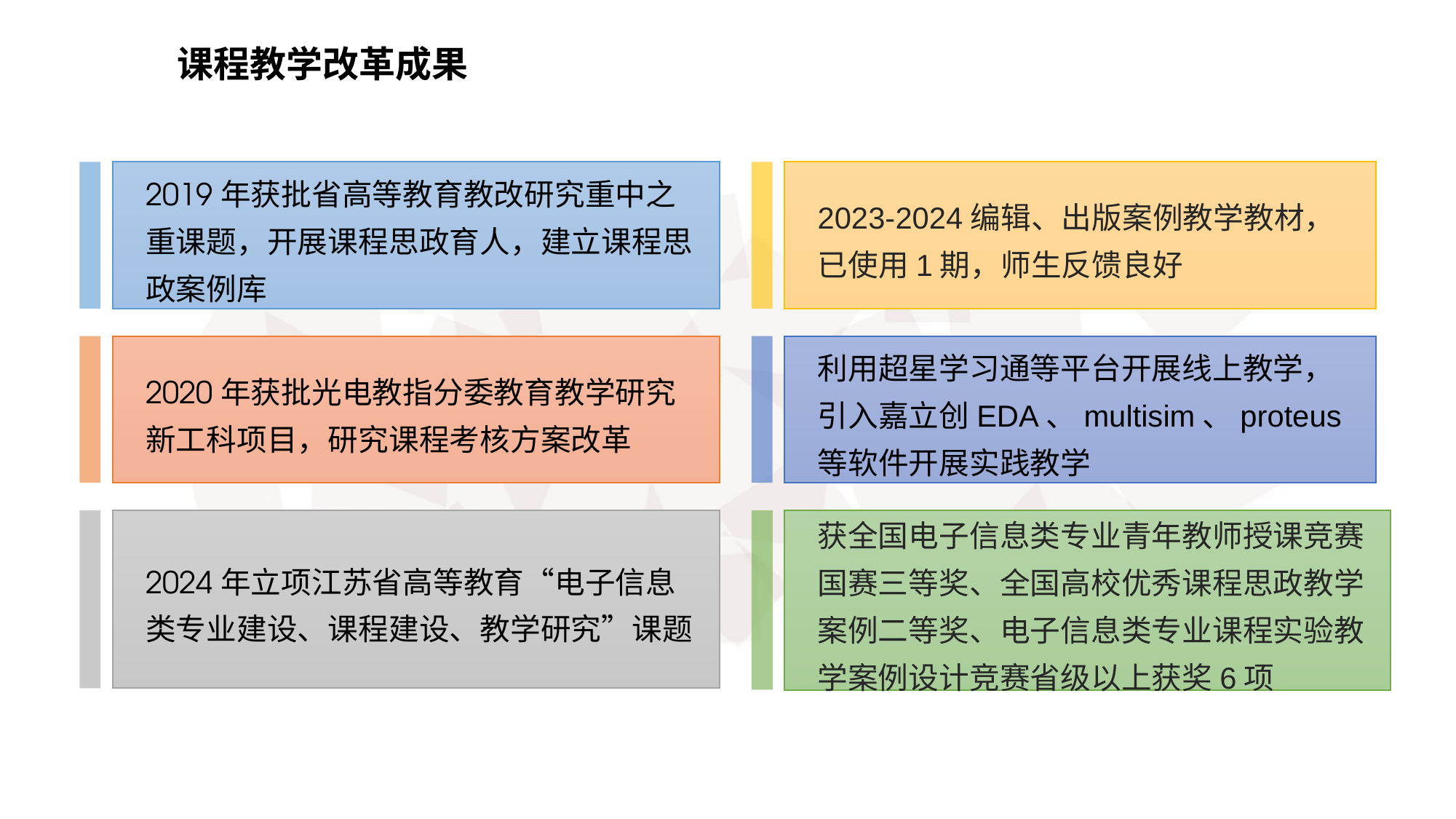

课程教学改革成果

2019年获批省高等教育教改研究重中之重课题，开展课程思政育人，建立课程思政案例库

2023-2024编辑、出版案例教学教材，已使用1期，师生反馈良好

2020年获批光电教指分委教育教学研究 新工科项目，研究课程考核方案改革

利用超星学习通等平台开展线上教学，引入嘉立创EDA、multisim、proteus等软件开展实践教学

2024年立项江苏省高等教育“电子信息类专业建设、课程建设、教学研究”课题

获全国电子信息类专业青年教师授课竞赛国赛三等奖、全国高校优秀课程思政教学案例二等奖、电子信息类专业课程实验教学案例设计竞赛省级以上获奖6项